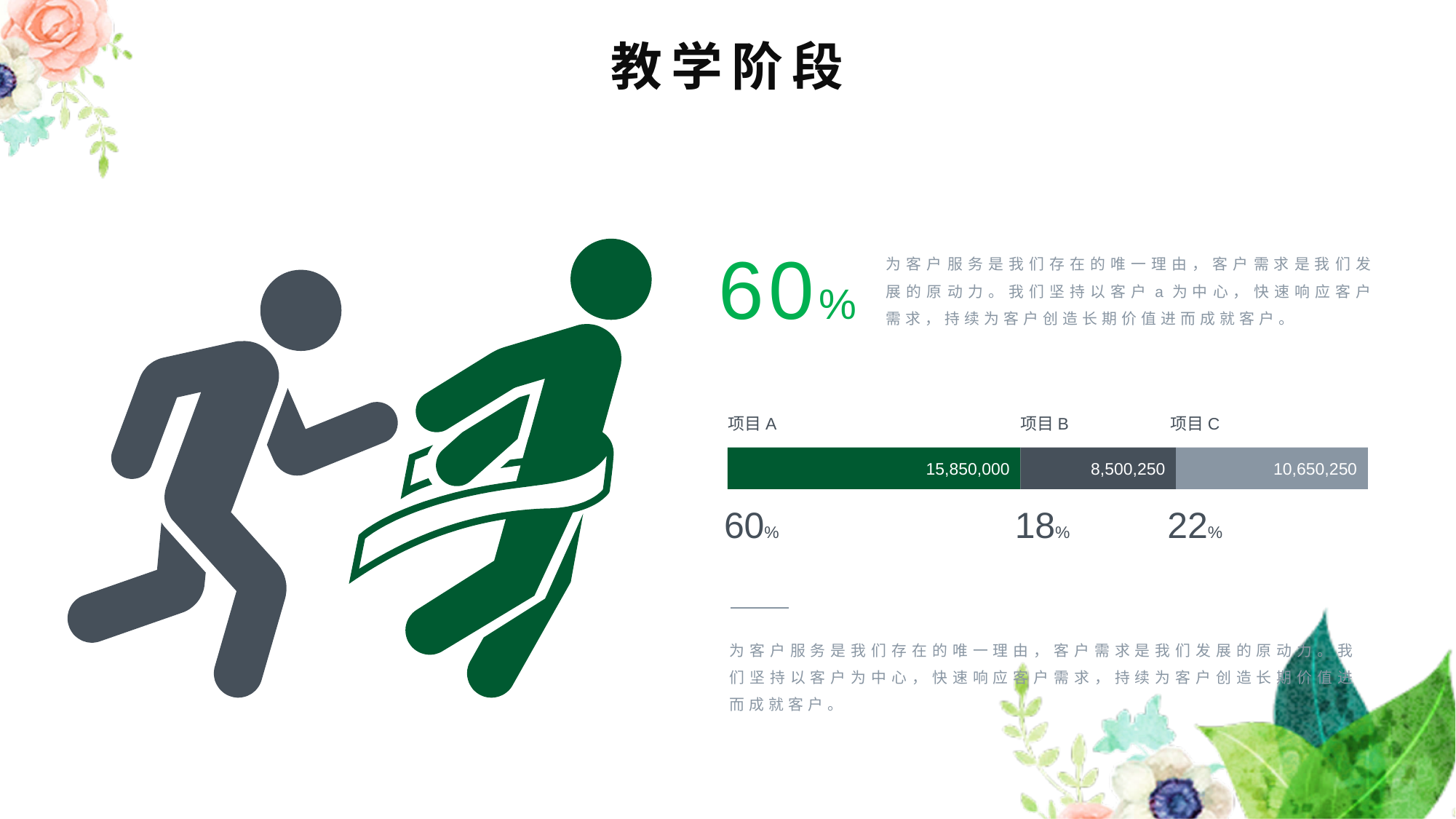

教学阶段
60%
为客户服务是我们存在的唯一理由，客户需求是我们发展的原动力。我们坚持以客户a为中心，快速响应客户需求，持续为客户创造长期价值进而成就客户。

项目A
项目B
项目C
15,850,000
8,500,250
10,650,250
60%
18%
22%
为客户服务是我们存在的唯一理由，客户需求是我们发展的原动力。我们坚持以客户为中心，快速响应客户需求，持续为客户创造长期价值进而成就客户。